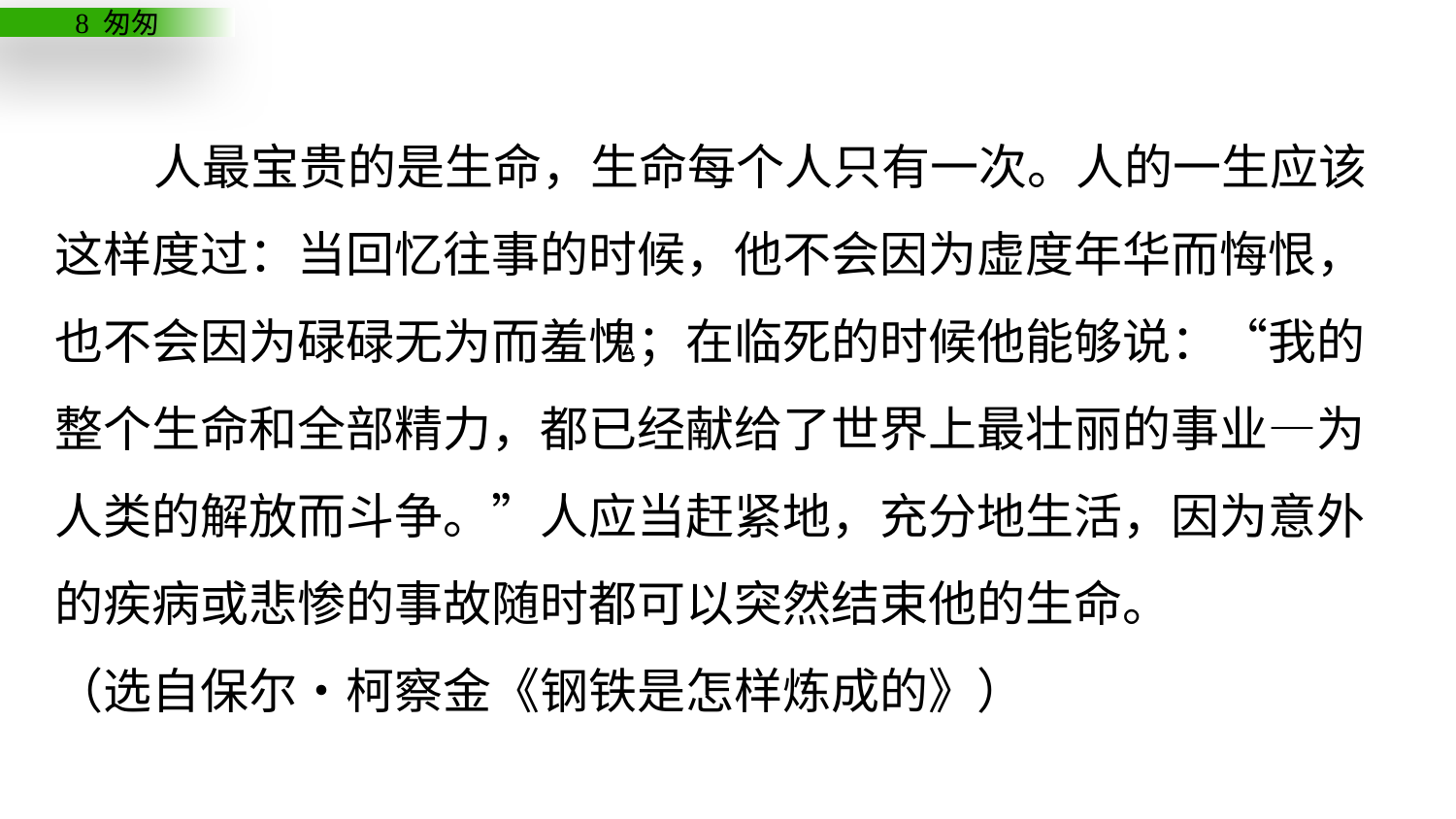

人最宝贵的是生命，生命每个人只有一次。人的一生应该这样度过：当回忆往事的时候，他不会因为虚度年华而悔恨，也不会因为碌碌无为而羞愧；在临死的时候他能够说：“我的整个生命和全部精力，都已经献给了世界上最壮丽的事业—为人类的解放而斗争。”人应当赶紧地，充分地生活，因为意外的疾病或悲惨的事故随时都可以突然结束他的生命。
（选自保尔•柯察金《钢铁是怎样炼成的》）